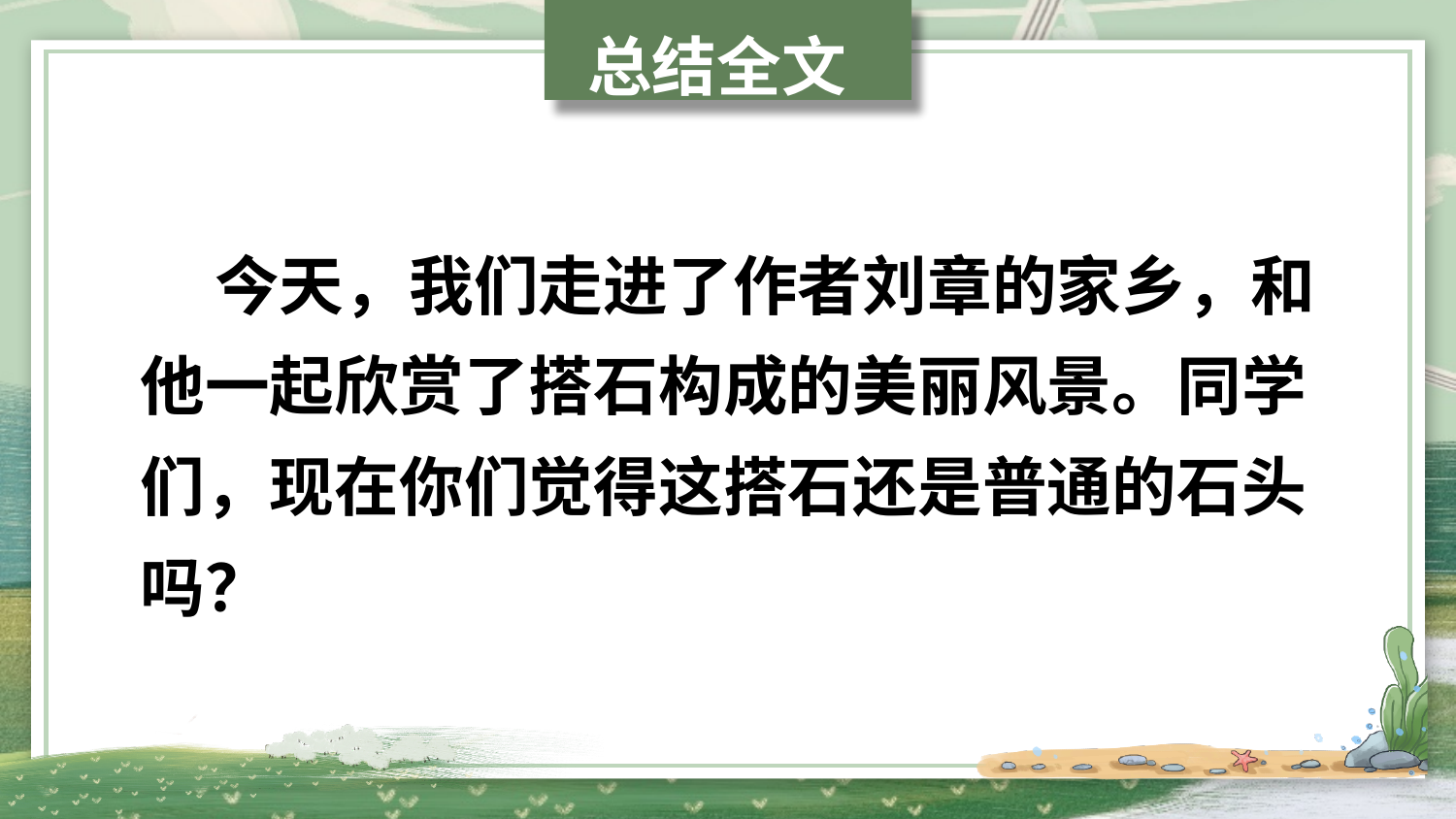

总结全文
    今天，我们走进了作者刘章的家乡，和他一起欣赏了搭石构成的美丽风景。同学们，现在你们觉得这搭石还是普通的石头吗？